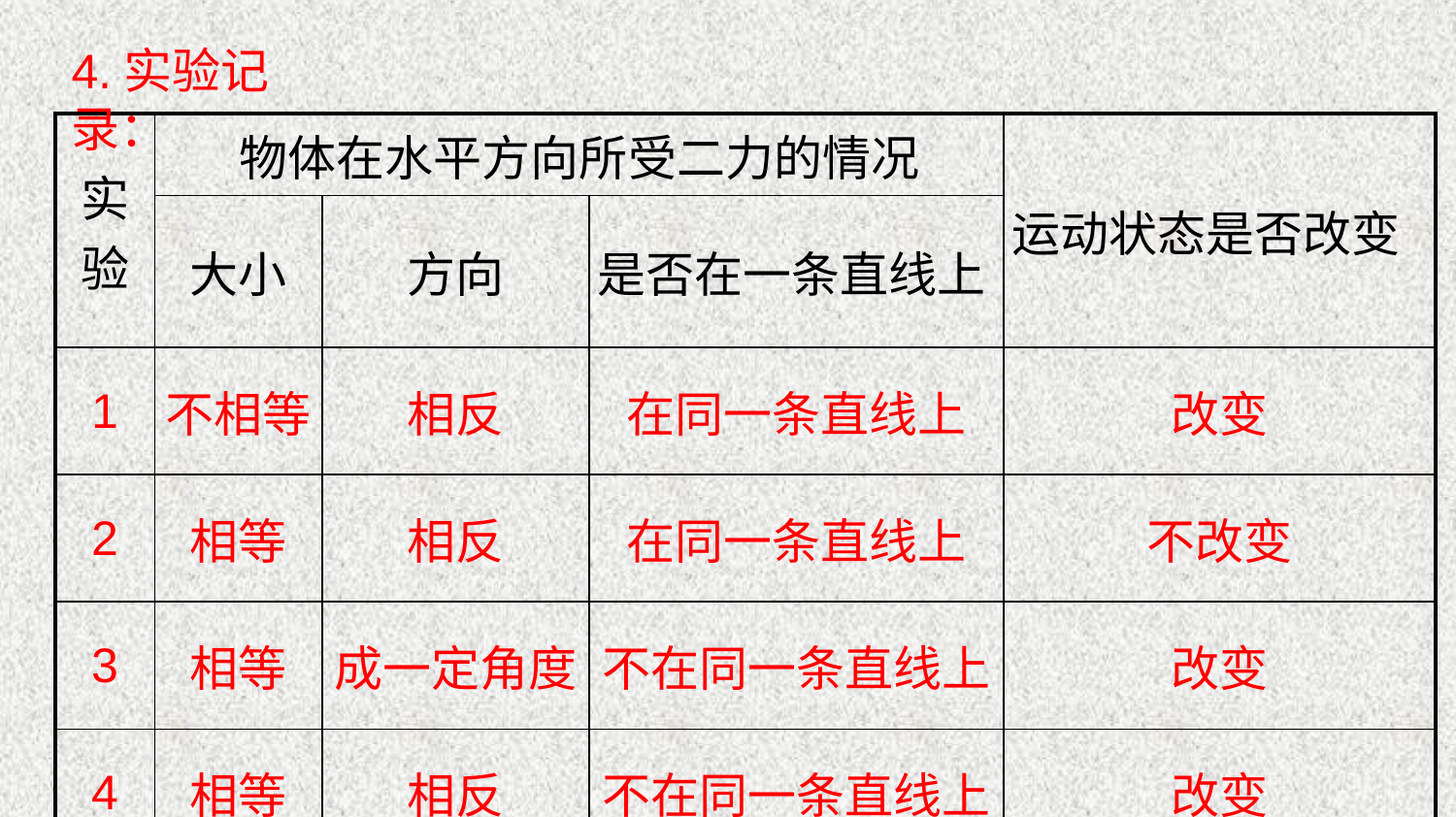

4.实验记录：
| 实验 | 物体在水平方向所受二力的情况 |  |  | 运动状态是否改变 |
| --- | --- | --- | --- | --- |
|  | 大小 | 方向 | 是否在一条直线上 |  |
| 1 | 不相等 | 相反 | 在同一条直线上 | 改变 |
| 2 | 相等 | 相反 | 在同一条直线上 | 不改变 |
| 3 | 相等 | 成一定角度 | 不在同一条直线上 | 改变 |
| 4 | 相等 | 相反 | 不在同一条直线上 | 改变 |